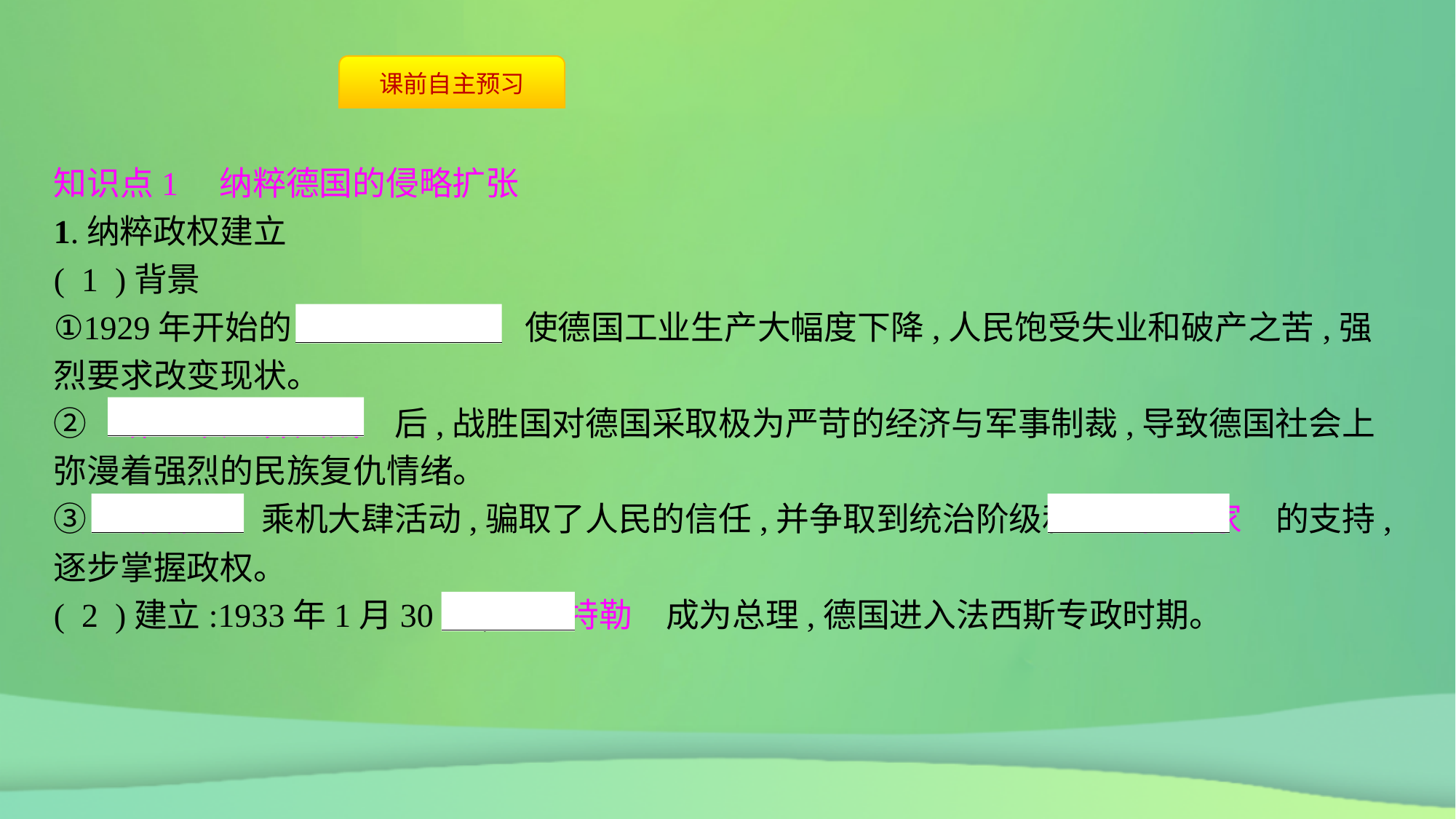

知识点1　纳粹德国的侵略扩张
1.纳粹政权建立
(  1  )背景
①1929年开始的　经济大危机　使德国工业生产大幅度下降,人民饱受失业和破产之苦,强烈要求改变现状。
②　第一次世界大战　后,战胜国对德国采取极为严苛的经济与军事制裁,导致德国社会上弥漫着强烈的民族复仇情绪。
③　纳粹党　乘机大肆活动,骗取了人民的信任,并争取到统治阶级和　大资本家　的支持,逐步掌握政权。
(  2  )建立:1933年1月30日,　希特勒　成为总理,德国进入法西斯专政时期。